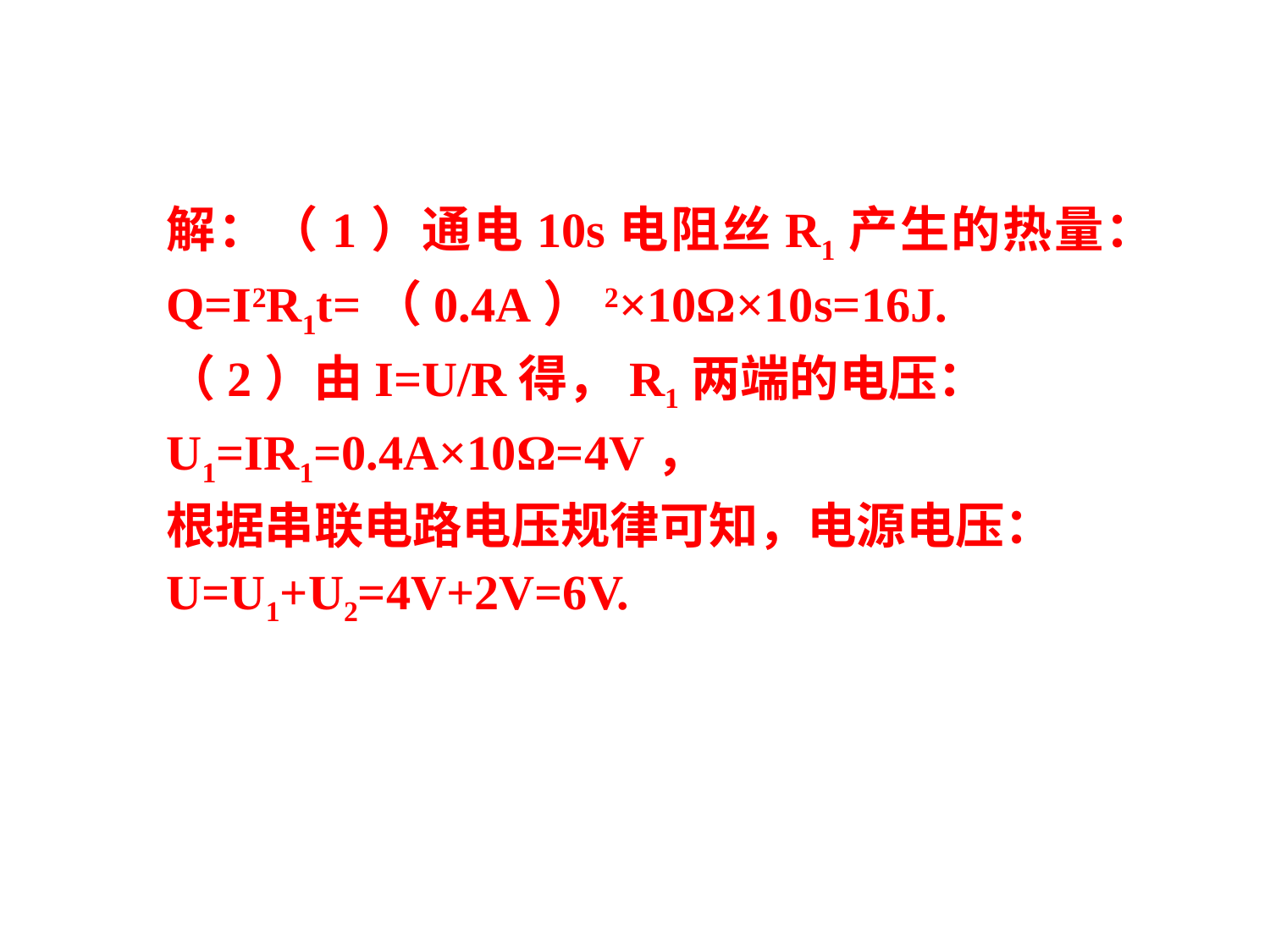

解：（1）通电10s电阻丝R1产生的热量：
Q=I2R1t=（0.4A）2×10Ω×10s=16J.
（2）由I=U/R得，R1两端的电压：
U1=IR1=0.4A×10Ω=4V，
根据串联电路电压规律可知，电源电压：
U=U1+U2=4V+2V=6V.